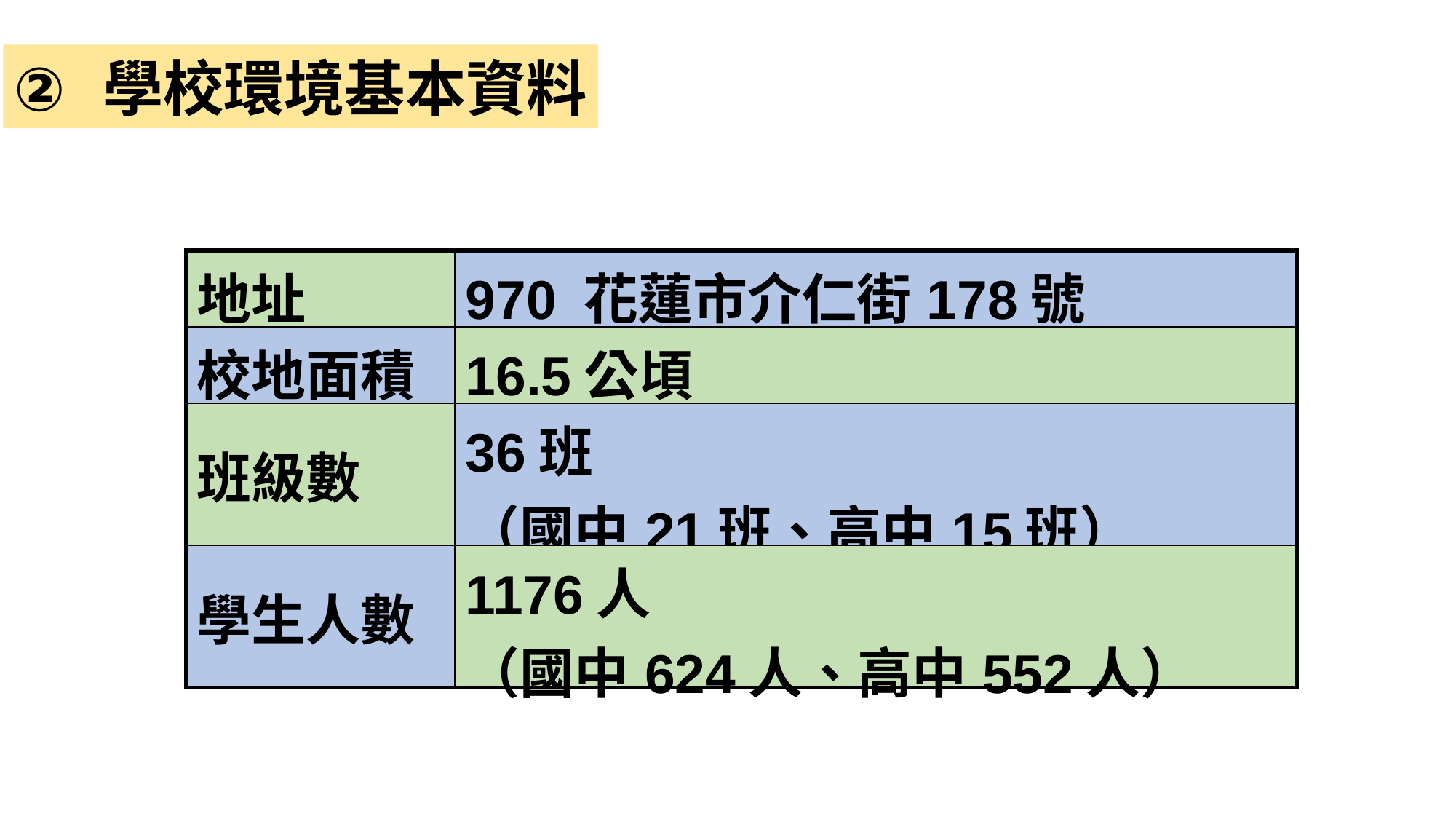

學校環境基本資料
| 地址 | 970 花蓮市介仁街178號 |
| --- | --- |
| 校地面積 | 16.5公頃 |
| 班級數 | 36班 （國中21班、高中15班） |
| 學生人數 | 1176人 （國中624人、高中552人） |